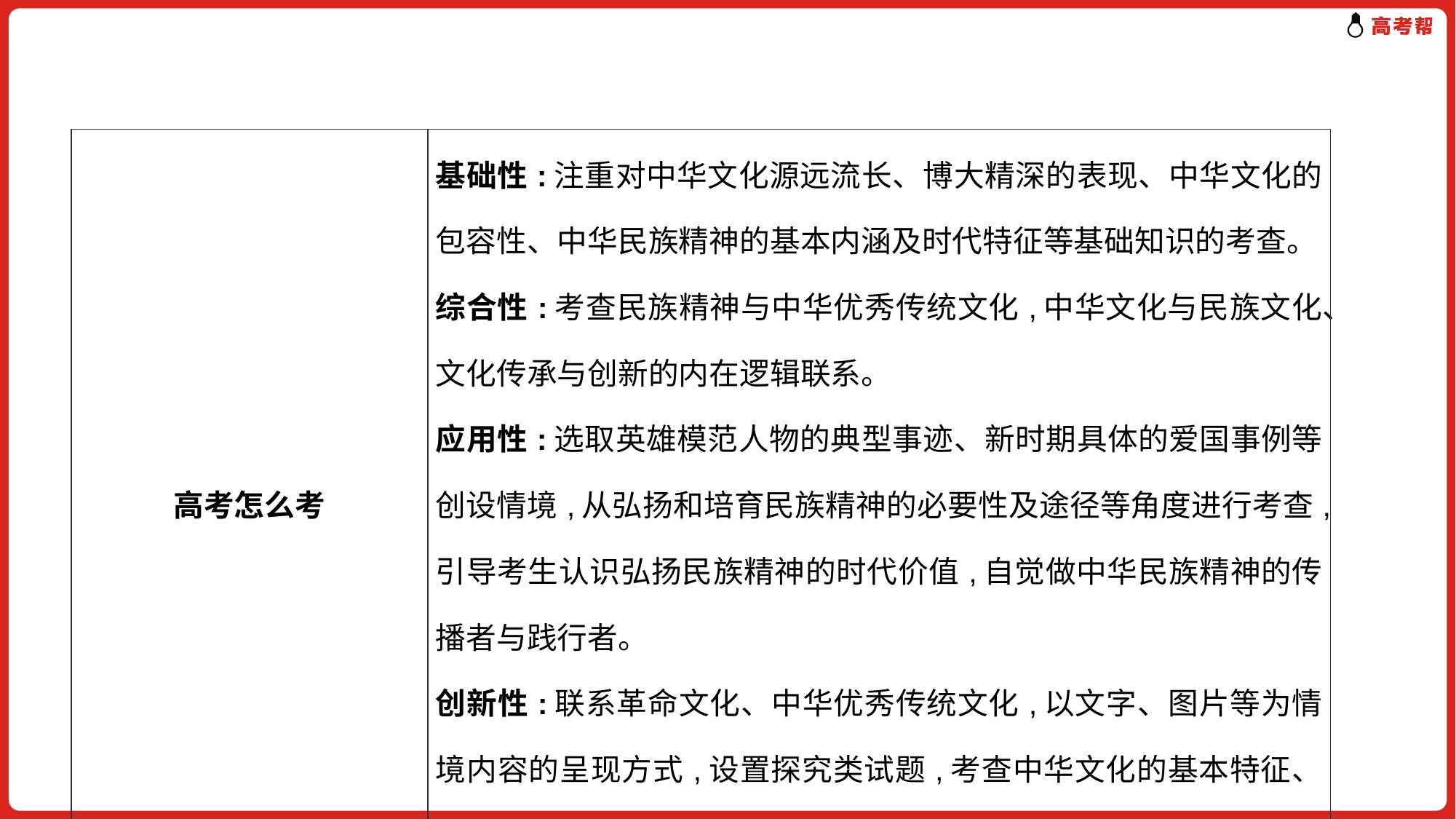

| 高考怎么考 | 基础性:注重对中华文化源远流长、博大精深的表现、中华文化的包容性、中华民族精神的基本内涵及时代特征等基础知识的考查。 综合性:考查民族精神与中华优秀传统文化,中华文化与民族文化、文化传承与创新的内在逻辑联系。 应用性:选取英雄模范人物的典型事迹、新时期具体的爱国事例等创设情境,从弘扬和培育民族精神的必要性及途径等角度进行考查,引导考生认识弘扬民族精神的时代价值,自觉做中华民族精神的传播者与践行者。 创新性:联系革命文化、中华优秀传统文化,以文字、图片等为情境内容的呈现方式,设置探究类试题,考查中华文化的基本特征、民族精神,考查考生的发散思维。 |
| --- | --- |